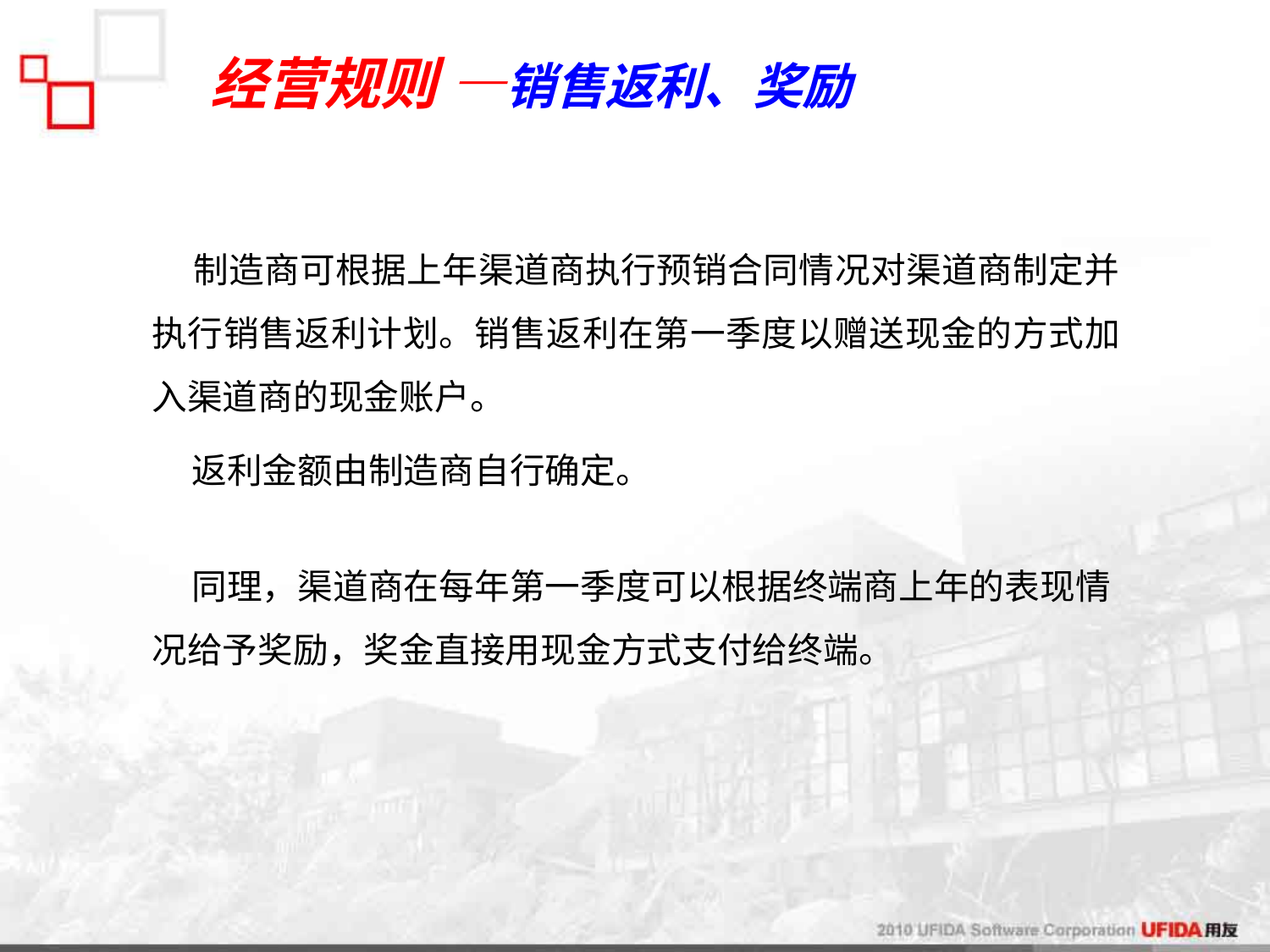

经营规则 —销售返利、奖励
    制造商可根据上年渠道商执行预销合同情况对渠道商制定并执行销售返利计划。销售返利在第一季度以赠送现金的方式加入渠道商的现金账户。
    返利金额由制造商自行确定。
    同理，渠道商在每年第一季度可以根据终端商上年的表现情况给予奖励，奖金直接用现金方式支付给终端。